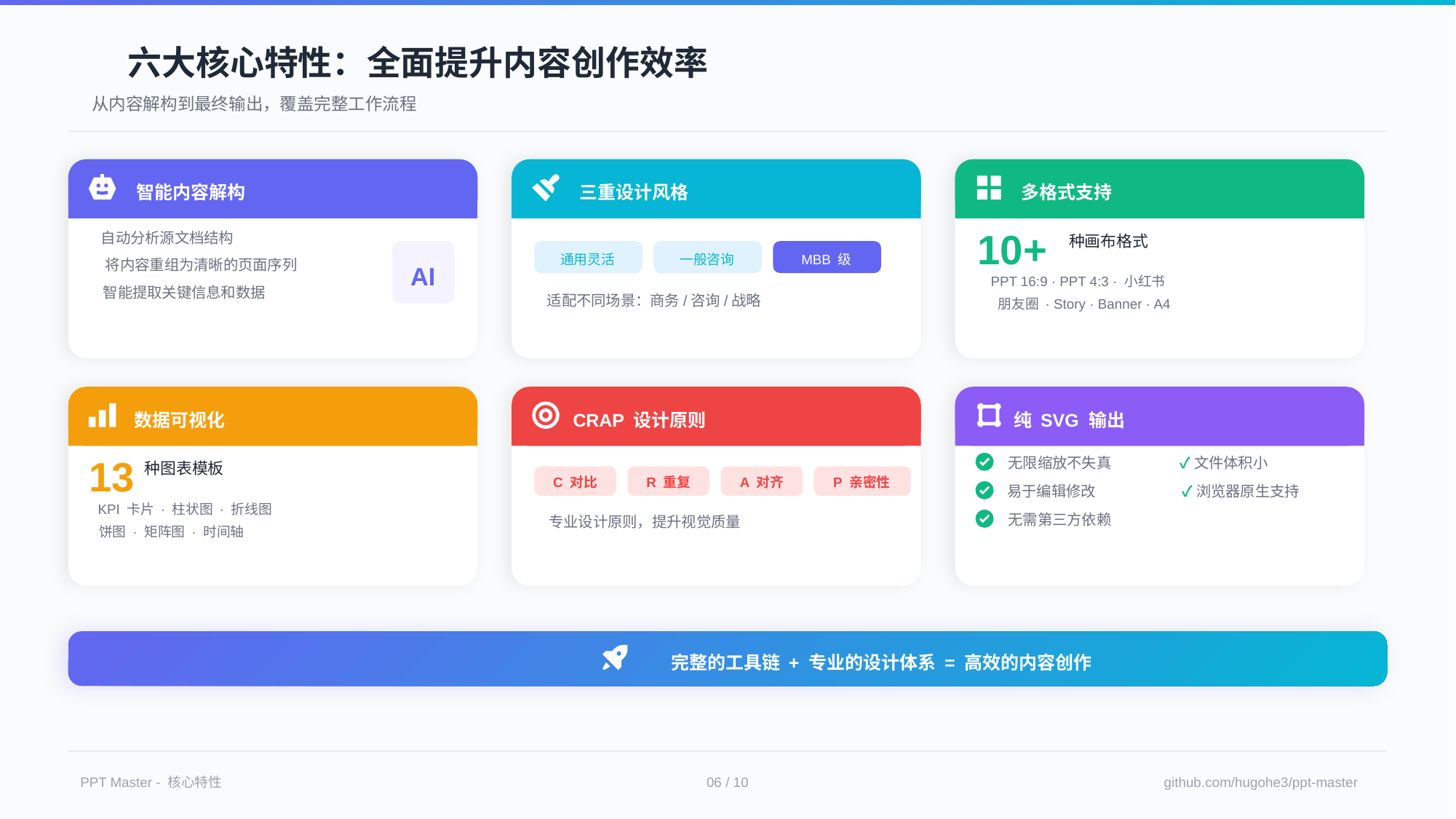

六大核心特性：全面提升内容创作效率
从内容解构到最终输出，覆盖完整工作流程

三重设计风格

通用灵活
一般咨询
MBB 级
适配不同场景：商务/咨询/战略

多格式支持
10+
种画布格式
PPT 16:9 · PPT 4:3 · 小红书
朋友圈 · Story · Banner · A4

智能内容解构
自动分析源文档结构
将内容重组为清晰的页面序列
智能提取关键信息和数据

AI

数据可视化
13
种图表模板
KPI 卡片 · 柱状图 · 折线图
饼图 · 矩阵图 · 时间轴

CRAP 设计原则

C 对比
R 重复
A 对齐
P 亲密性
专业设计原则，提升视觉质量

纯 SVG 输出

无限缩放不失真
✓文件体积小

易于编辑修改
✓浏览器原生支持

无需第三方依赖

完整的工具链 + 专业的设计体系 = 高效的内容创作

PPT Master - 核心特性
06 / 10
github.com/hugohe3/ppt-master